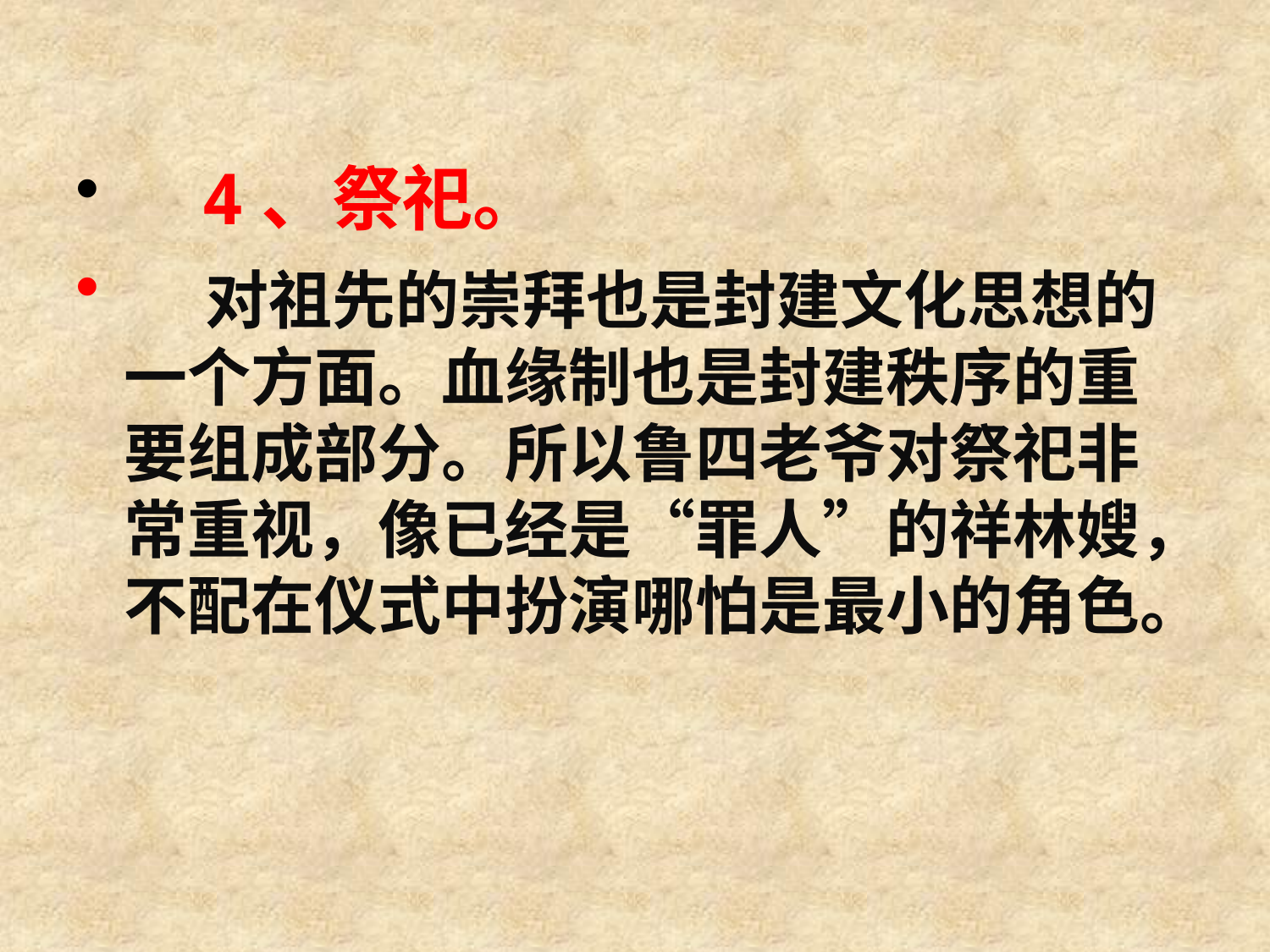

4、祭祀。
    对祖先的崇拜也是封建文化思想的一个方面。血缘制也是封建秩序的重要组成部分。所以鲁四老爷对祭祀非常重视，像已经是“罪人”的祥林嫂，不配在仪式中扮演哪怕是最小的角色。